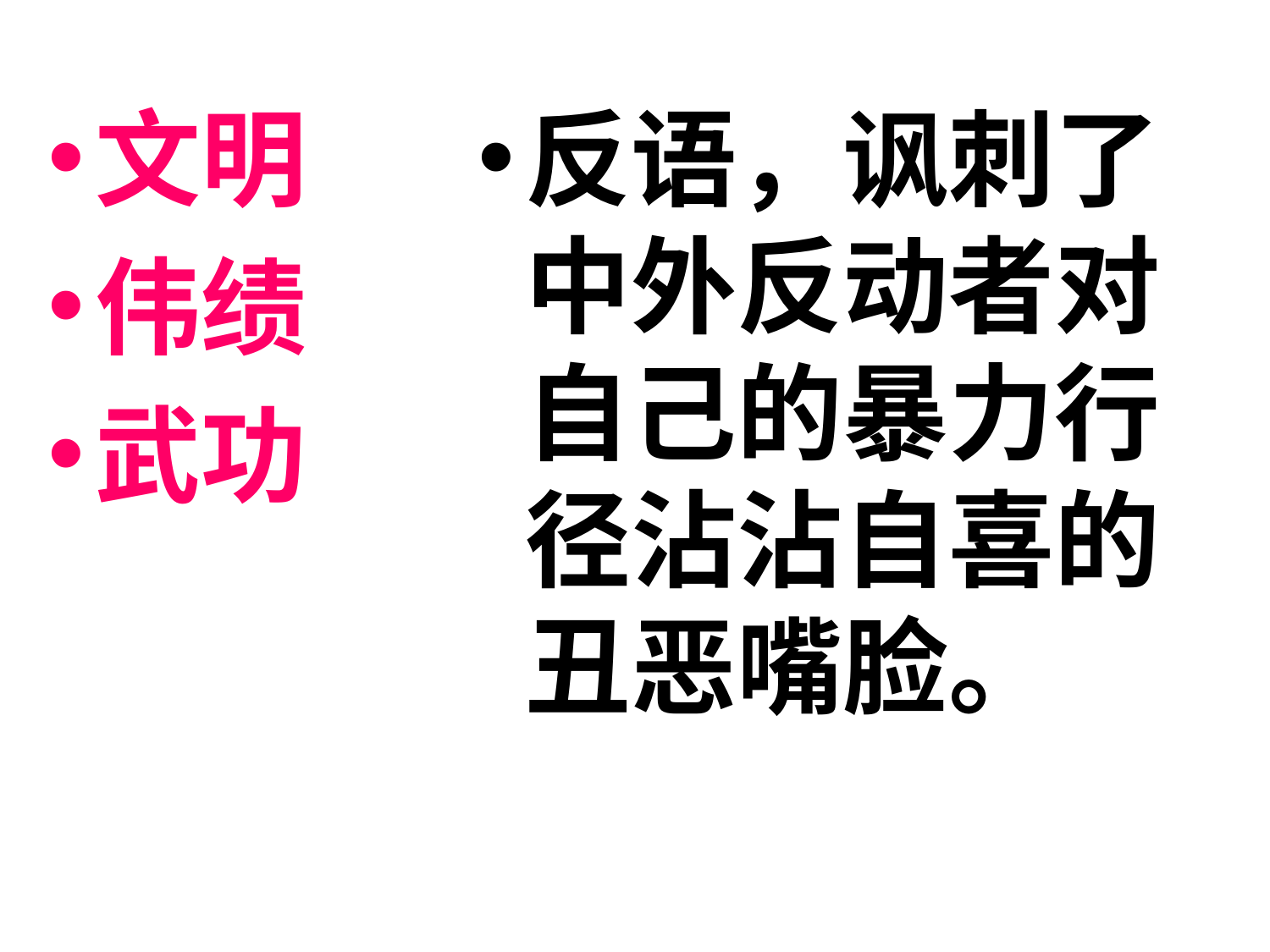

文明
伟绩
武功
反语，讽刺了中外反动者对自己的暴力行径沾沾自喜的丑恶嘴脸。